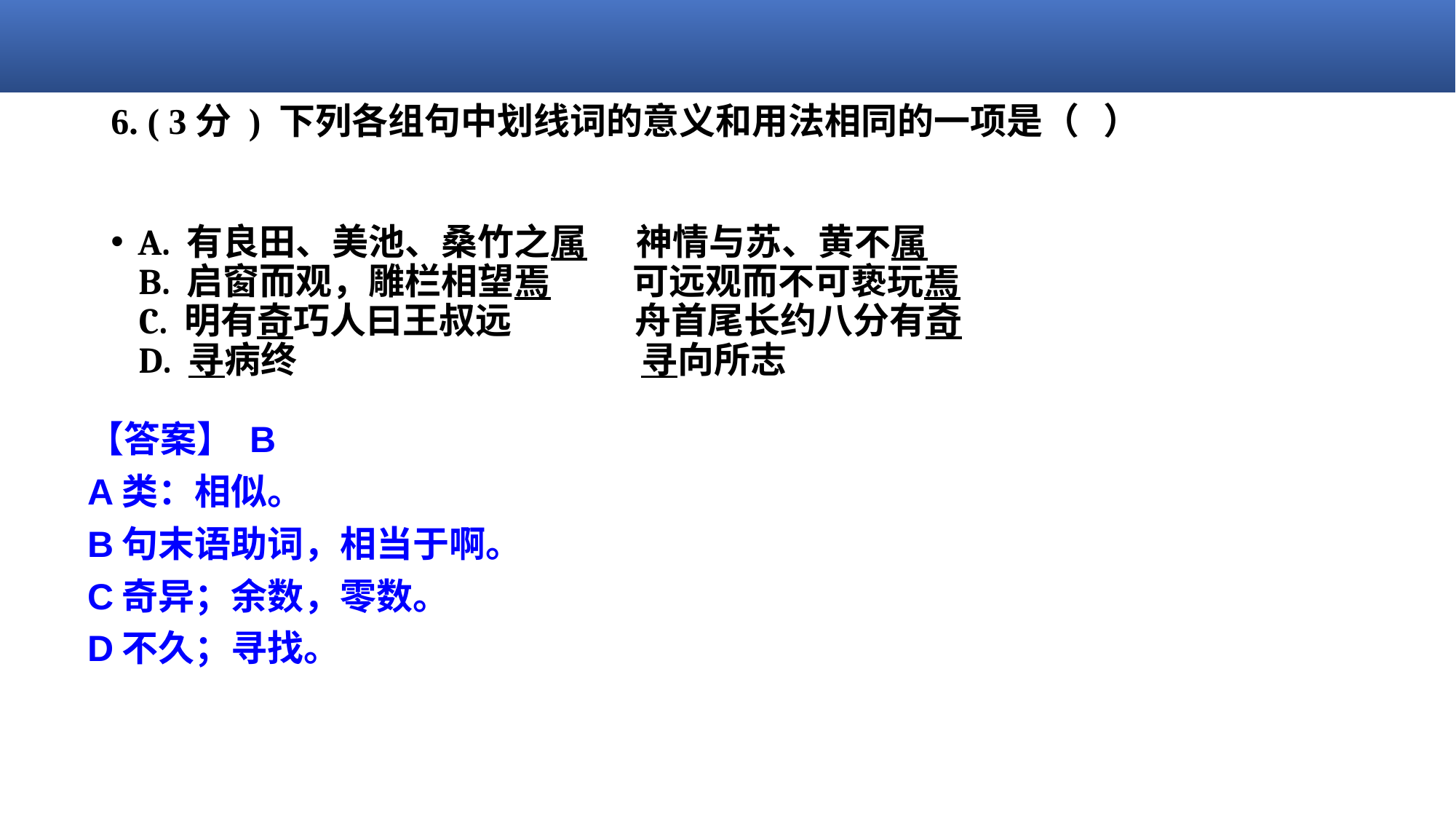

# 6. ( 3分 ) 下列各组句中划线词的意义和用法相同的一项是（   ）
A. 有良田、美池、桑竹之属      神情与苏、黄不属
B. 启窗而观，雕栏相望焉          可远观而不可亵玩焉
C. 明有奇巧人曰王叔远               舟首尾长约八分有奇
D. 寻病终                                          寻向所志
【答案】 B
A类：相似。
B句末语助词，相当于啊。
C奇异；余数，零数。
D不久；寻找。